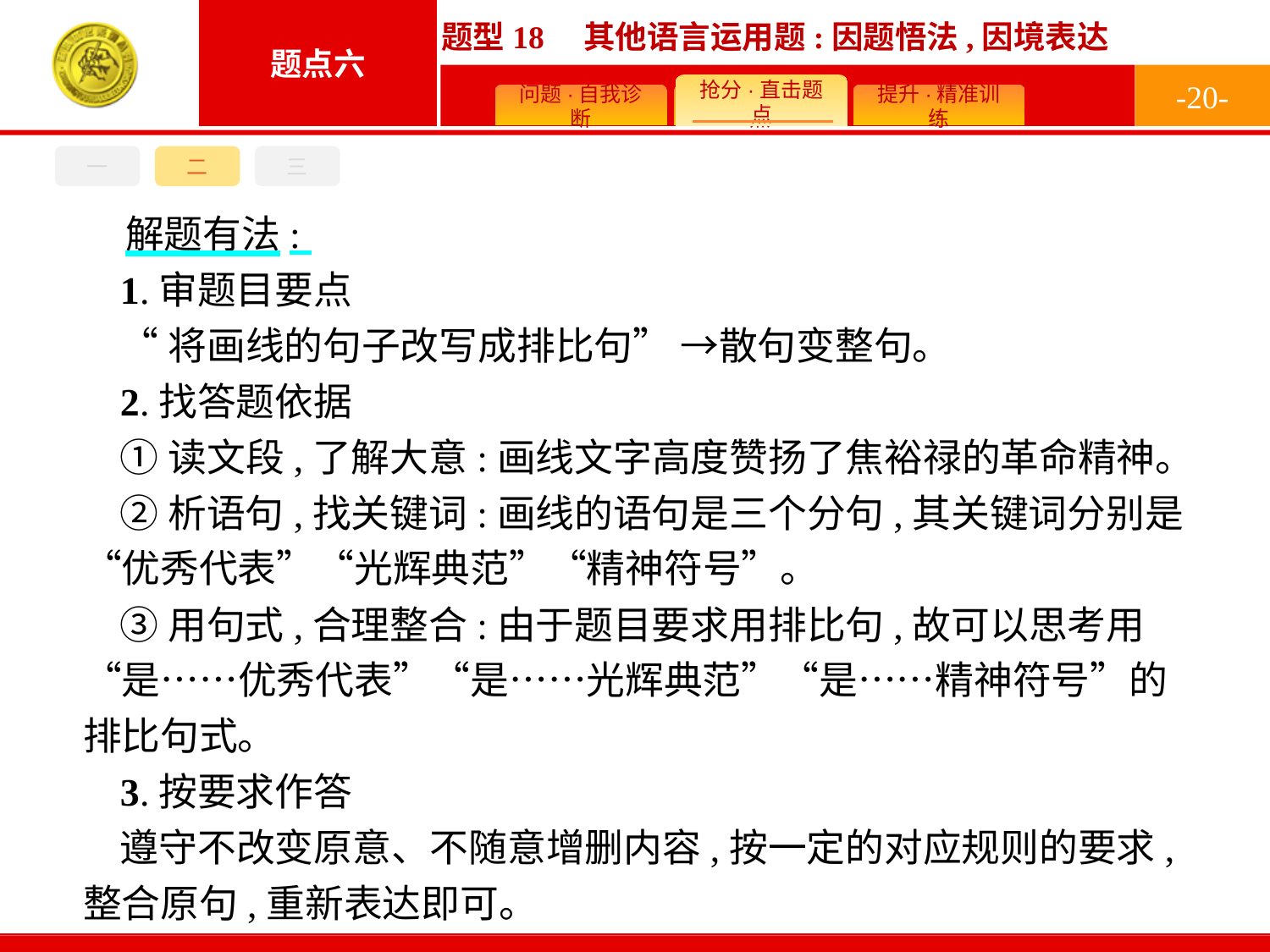

-20-
一
二
三
解题有法:
1.审题目要点
“将画线的句子改写成排比句” →散句变整句。
2.找答题依据
①读文段,了解大意:画线文字高度赞扬了焦裕禄的革命精神。
②析语句,找关键词:画线的语句是三个分句,其关键词分别是“优秀代表”“光辉典范”“精神符号”。
③用句式,合理整合:由于题目要求用排比句,故可以思考用“是……优秀代表”“是……光辉典范”“是……精神符号”的排比句式。
3.按要求作答
遵守不改变原意、不随意增删内容,按一定的对应规则的要求,整合原句,重新表达即可。